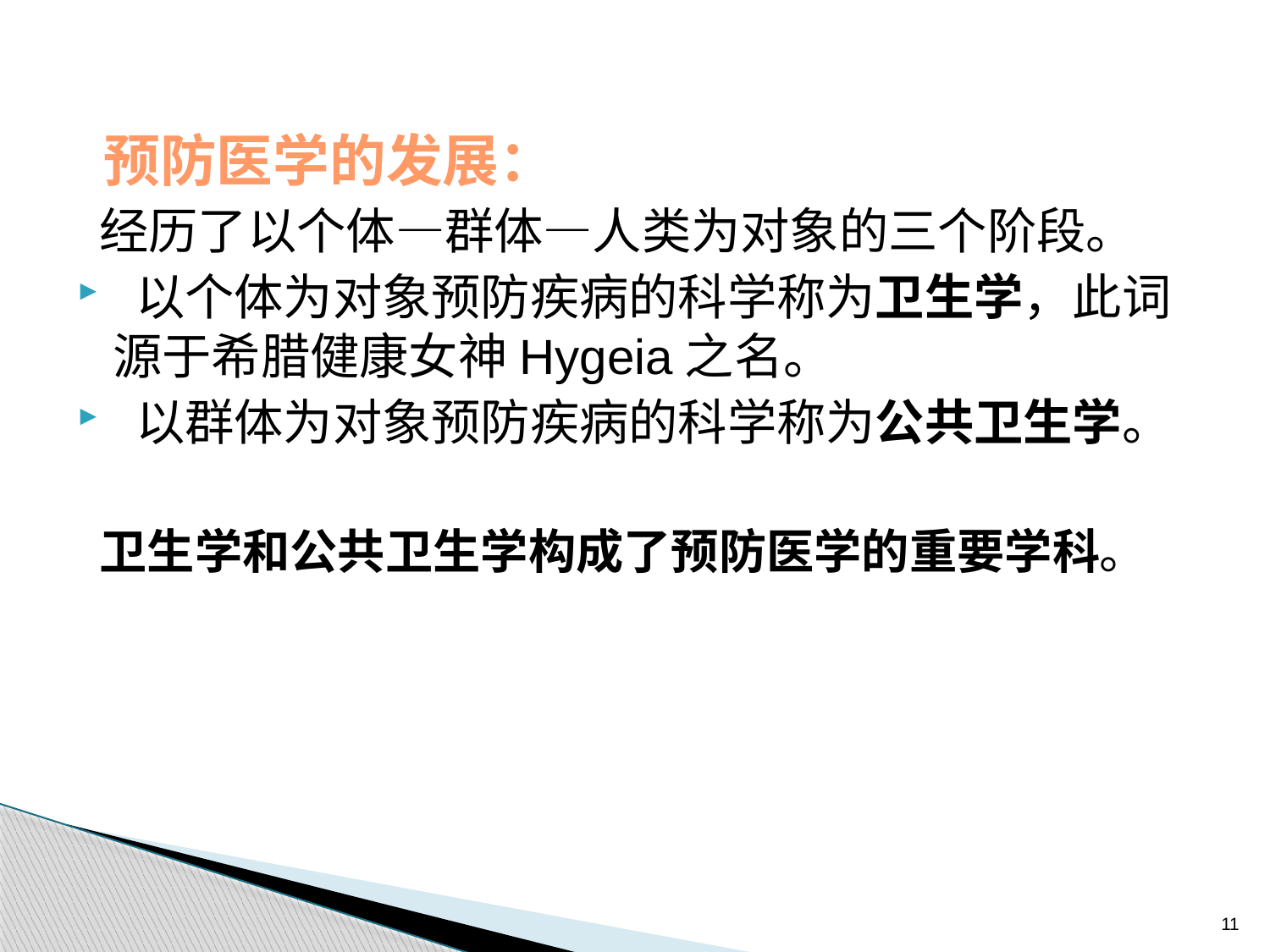

预防医学的发展：
 经历了以个体—群体—人类为对象的三个阶段。
 以个体为对象预防疾病的科学称为卫生学，此词源于希腊健康女神Hygeia之名。
 以群体为对象预防疾病的科学称为公共卫生学。

 卫生学和公共卫生学构成了预防医学的重要学科。

11